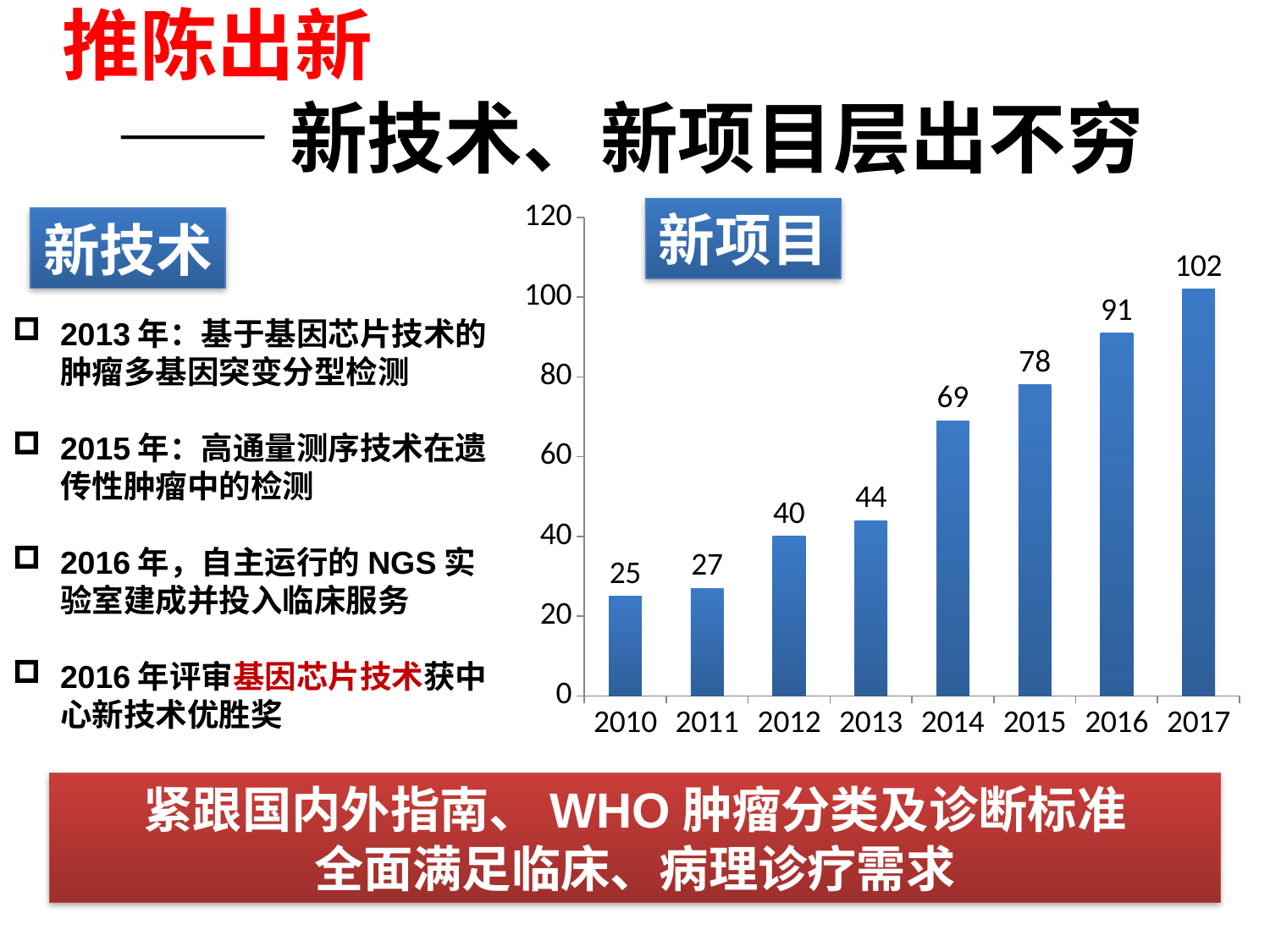

推陈出新
——新技术、新项目层出不穷

### Chart

| Category |  |
|---|---|
| 2010 | 25.0 |
| 2011 | 27.0 |
| 2012 | 40.0 |
| 2013 | 44.0 |
| 2014 | 69.0 |
| 2015 | 78.0 |
| 2016 | 91.0 |
| 2017 | 102.0 |
新项目
新技术
2013年：基于基因芯片技术的肿瘤多基因突变分型检测

2015年：高通量测序技术在遗传性肿瘤中的检测

2016年，自主运行的NGS实验室建成并投入临床服务

2016年评审基因芯片技术获中心新技术优胜奖
紧跟国内外指南、WHO肿瘤分类及诊断标准
全面满足临床、病理诊疗需求